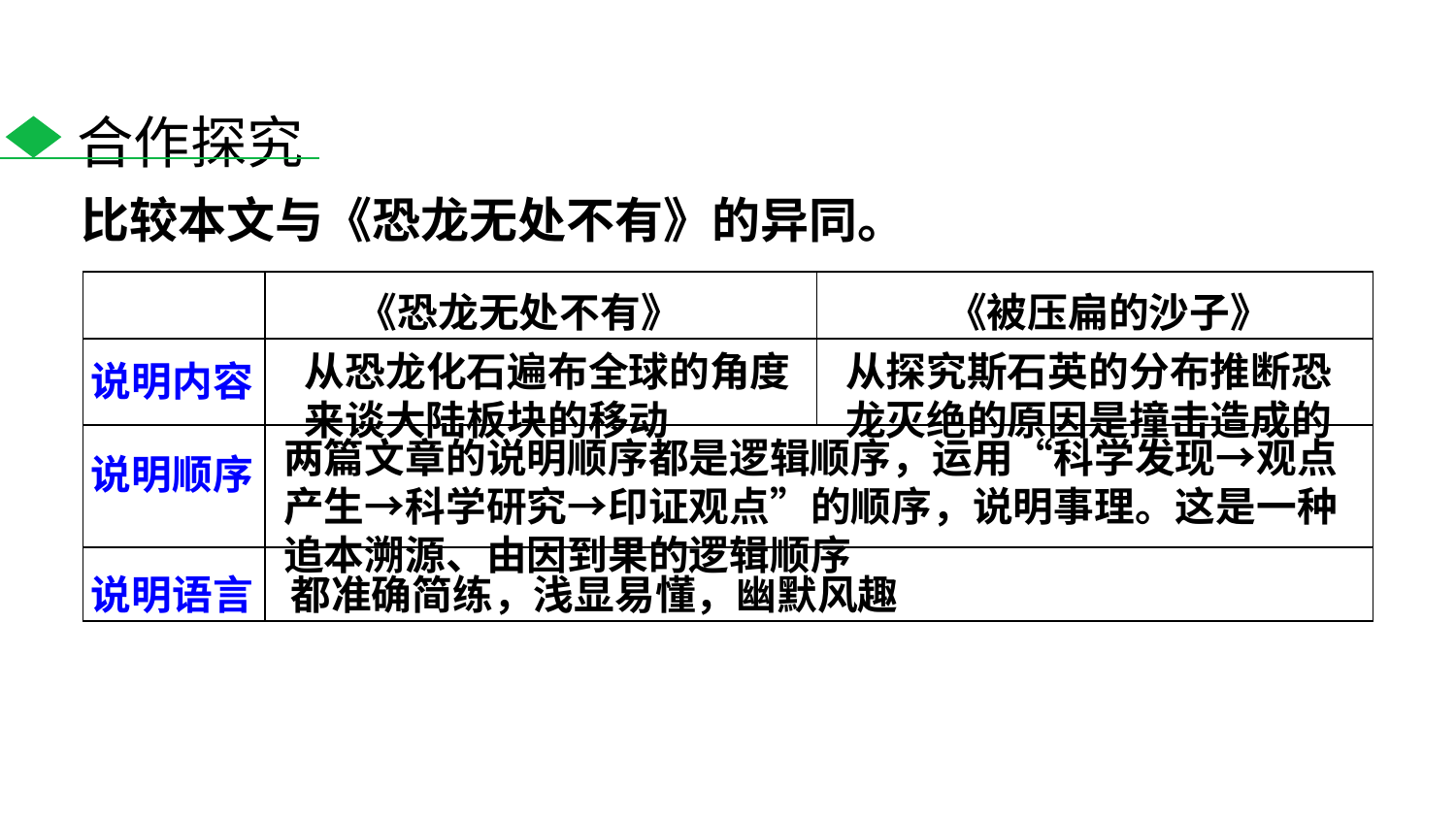

合作探究

比较本文与《恐龙无处不有》的异同。
|  |  |  |
| --- | --- | --- |
|  |  |  |
|  |  |  |
|  |  |  |
|  |  |  |
《恐龙无处不有》
《被压扁的沙子》
从恐龙化石遍布全球的角度来谈大陆板块的移动
从探究斯石英的分布推断恐龙灭绝的原因是撞击造成的
说明内容
两篇文章的说明顺序都是逻辑顺序，运用“科学发现→观点产生→科学研究→印证观点”的顺序，说明事理。这是一种追本溯源、由因到果的逻辑顺序
说明顺序
说明语言
都准确简练，浅显易懂，幽默风趣